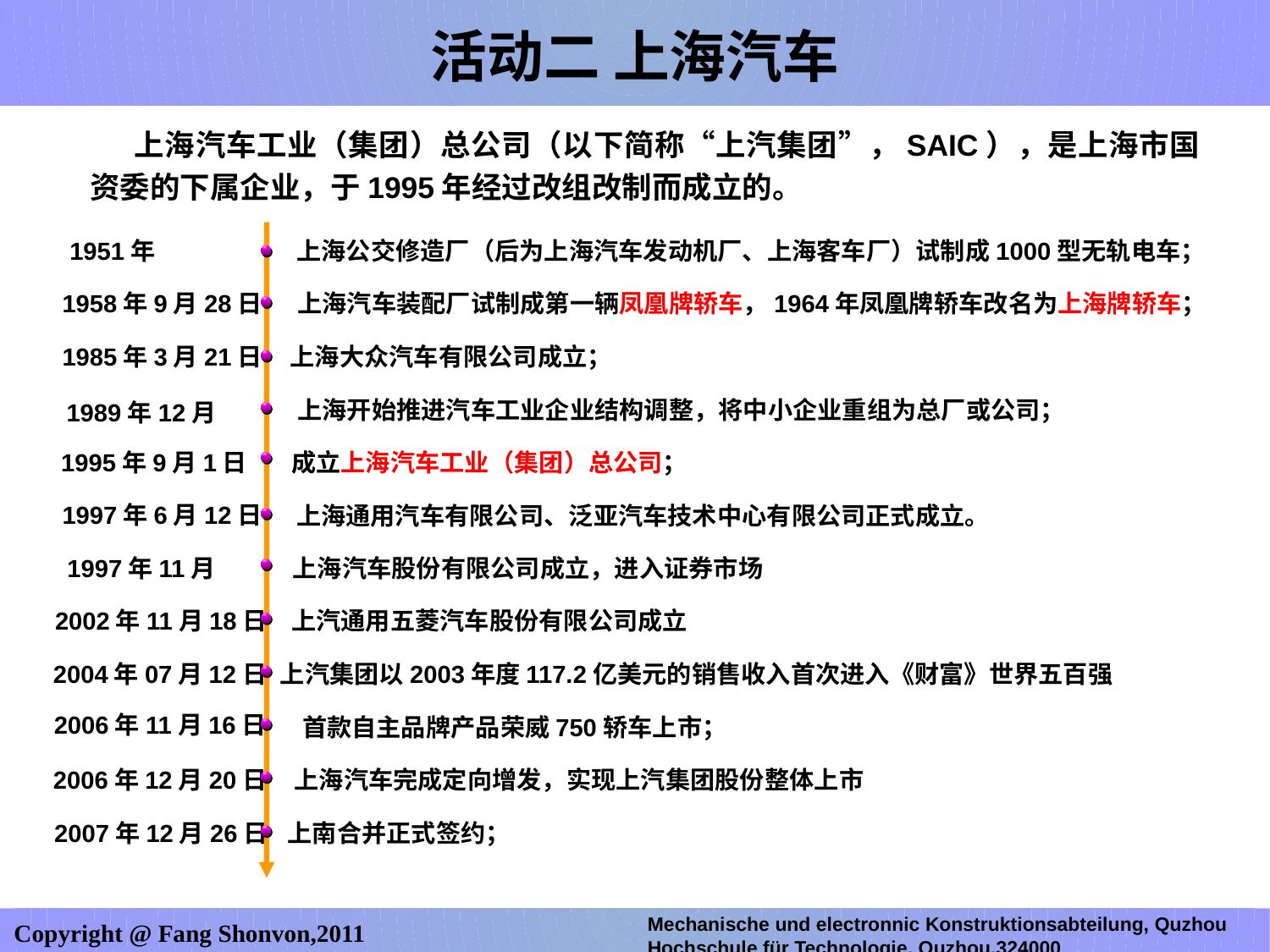

活动二 上海汽车
     上海汽车工业（集团）总公司（以下简称“上汽集团”，SAIC），是上海市国资委的下属企业，于1995年经过改组改制而成立的。

上海公交修造厂（后为上海汽车发动机厂、上海客车厂）试制成1000型无轨电车；
1951年
上海汽车装配厂试制成第一辆凤凰牌轿车，1964年凤凰牌轿车改名为上海牌轿车；
1958年9月28日
上海大众汽车有限公司成立；
1985年3月21日
上海开始推进汽车工业企业结构调整，将中小企业重组为总厂或公司；
1989年12月
1995年9月1日
成立上海汽车工业（集团）总公司；
上海通用汽车有限公司、泛亚汽车技术中心有限公司正式成立。
1997年6月12日
上海汽车股份有限公司成立，进入证券市场
1997年11月
2002年11月18日
上汽通用五菱汽车股份有限公司成立
上汽集团以2003年度117.2亿美元的销售收入首次进入《财富》世界五百强
2004年07月12日
2006年11月16日
首款自主品牌产品荣威750轿车上市；
上海汽车完成定向增发，实现上汽集团股份整体上市
2006年12月20日
2007年12月26日
上南合并正式签约；
Mechanische und electronnic Konstruktionsabteilung, Quzhou Hochschule für Technologie, Quzhou,324000

Copyright @ Fang Shonvon,2011